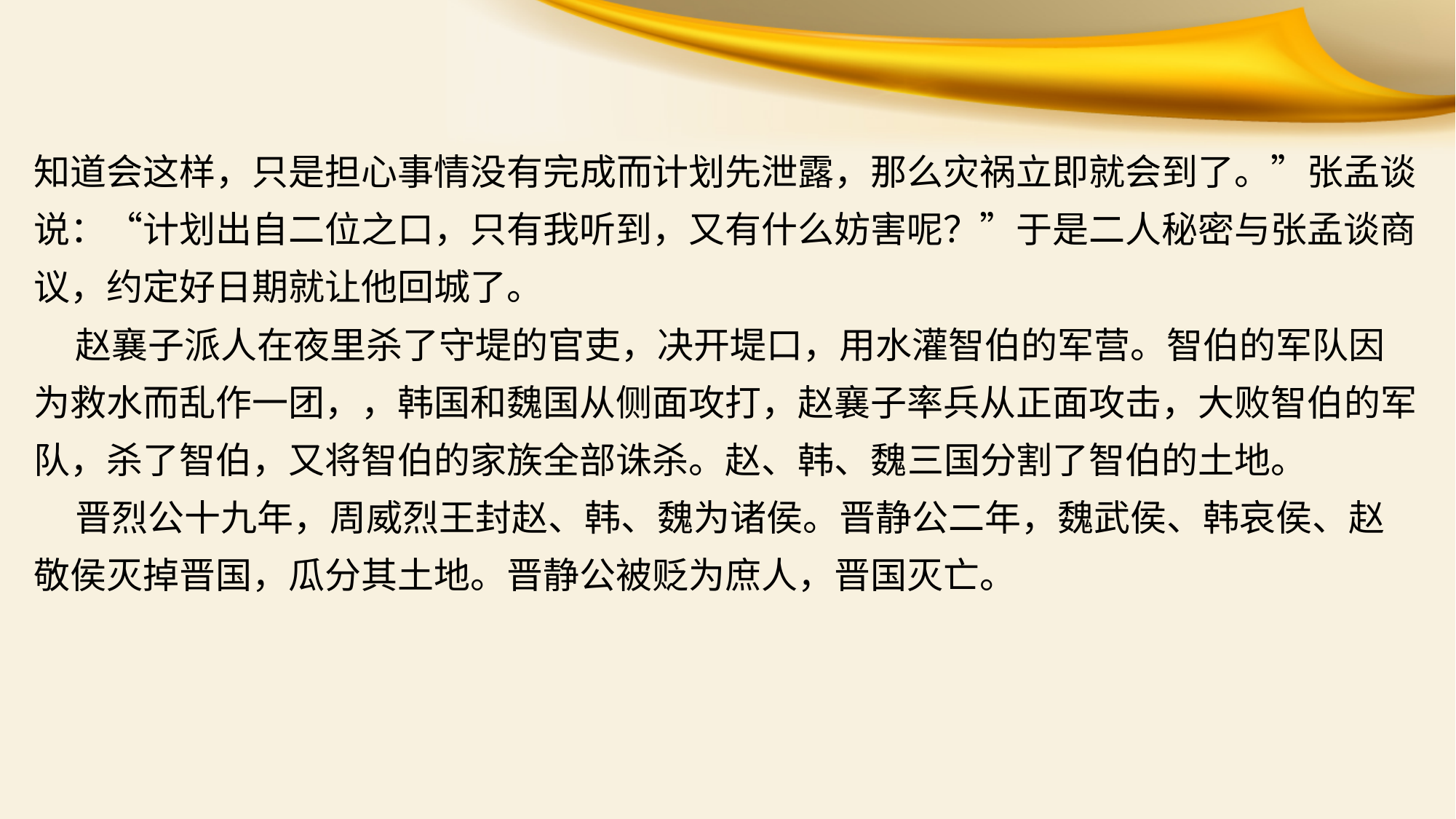

知道会这样，只是担心事情没有完成而计划先泄露，那么灾祸立即就会到了。”张孟谈说：“计划出自二位之口，只有我听到，又有什么妨害呢？”于是二人秘密与张孟谈商议，约定好日期就让他回城了。
    赵襄子派人在夜里杀了守堤的官吏，决开堤口，用水灌智伯的军营。智伯的军队因为救水而乱作一团，，韩国和魏国从侧面攻打，赵襄子率兵从正面攻击，大败智伯的军队，杀了智伯，又将智伯的家族全部诛杀。赵、韩、魏三国分割了智伯的土地。
    晋烈公十九年，周威烈王封赵、韩、魏为诸侯。晋静公二年，魏武侯、韩哀侯、赵敬侯灭掉晋国，瓜分其土地。晋静公被贬为庶人，晋国灭亡。